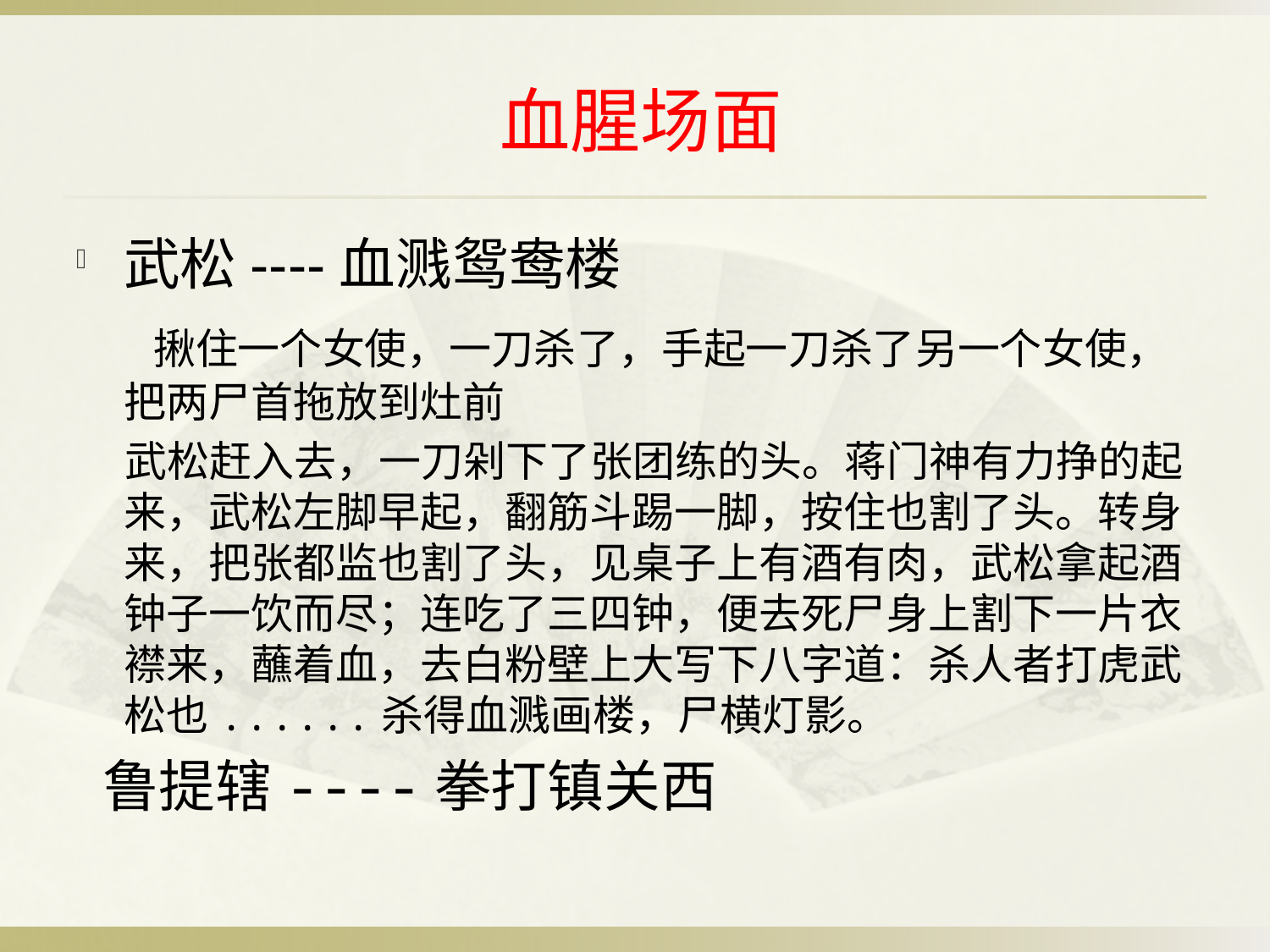

# 血腥场面
武松----血溅鸳鸯楼
     揪住一个女使，一刀杀了，手起一刀杀了另一个女使，把两尸首拖放到灶前
    武松赶入去，一刀剁下了张团练的头。蒋门神有力挣的起来，武松左脚早起，翻筋斗踢一脚，按住也割了头。转身来，把张都监也割了头，见桌子上有酒有肉，武松拿起酒钟子一饮而尽；连吃了三四钟，便去死尸身上割下一片衣襟来，蘸着血，去白粉壁上大写下八字道：杀人者打虎武松也......杀得血溅画楼，尸横灯影。
 鲁提辖----拳打镇关西